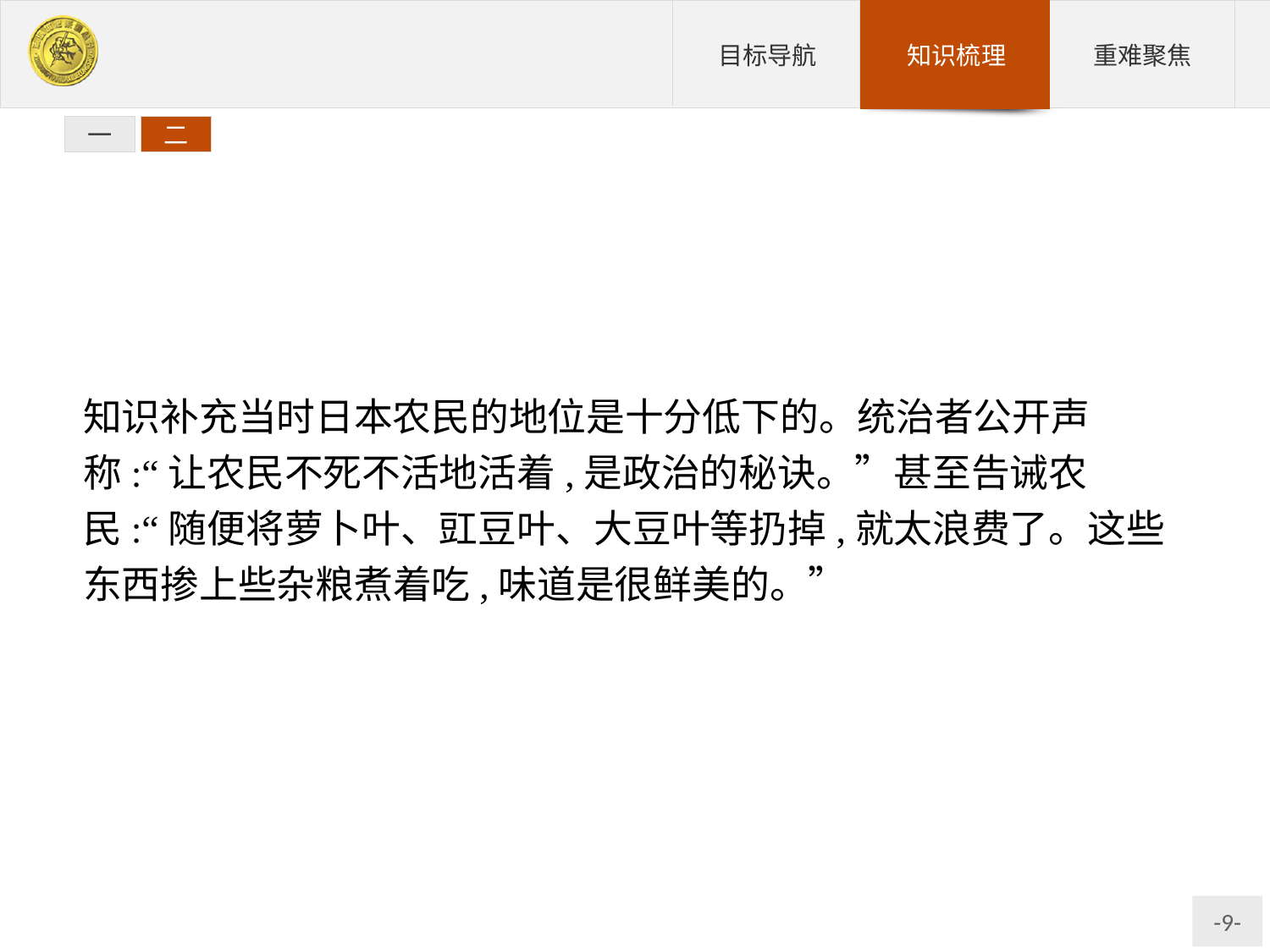

一
二
知识补充当时日本农民的地位是十分低下的。统治者公开声称:“让农民不死不活地活着,是政治的秘诀。”甚至告诫农民:“随便将萝卜叶、豇豆叶、大豆叶等扔掉,就太浪费了。这些东西掺上些杂粮煮着吃,味道是很鲜美的。”